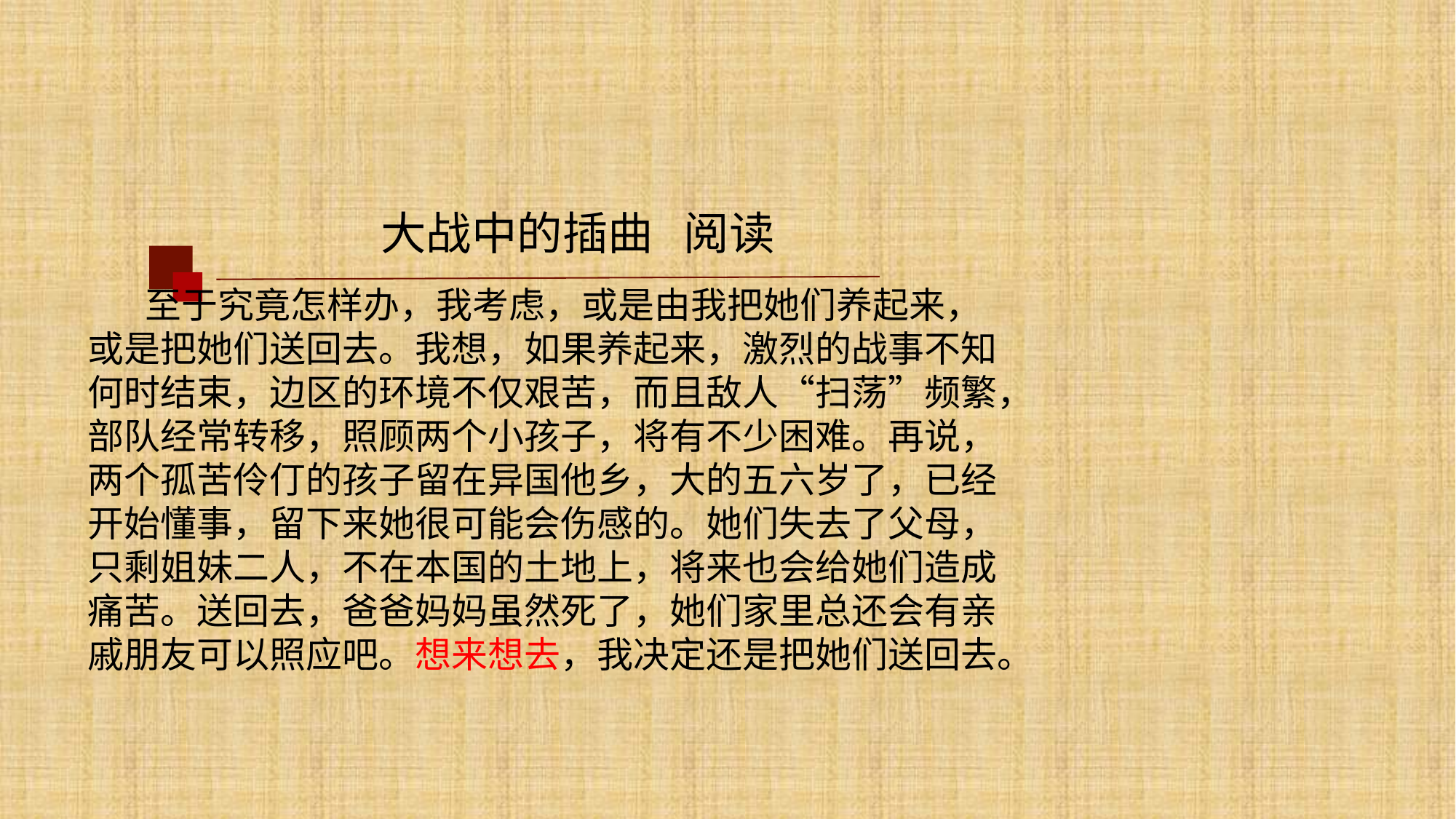

大战中的插曲   阅读

      至于究竟怎样办，我考虑，或是由我把她们养起来，或是把她们送回去。我想，如果养起来，激烈的战事不知何时结束，边区的环境不仅艰苦，而且敌人“扫荡”频繁，部队经常转移，照顾两个小孩子，将有不少困难。再说，两个孤苦伶仃的孩子留在异国他乡，大的五六岁了，已经开始懂事，留下来她很可能会伤感的。她们失去了父母，只剩姐妹二人，不在本国的土地上，将来也会给她们造成痛苦。送回去，爸爸妈妈虽然死了，她们家里总还会有亲戚朋友可以照应吧。想来想去，我决定还是把她们送回去。